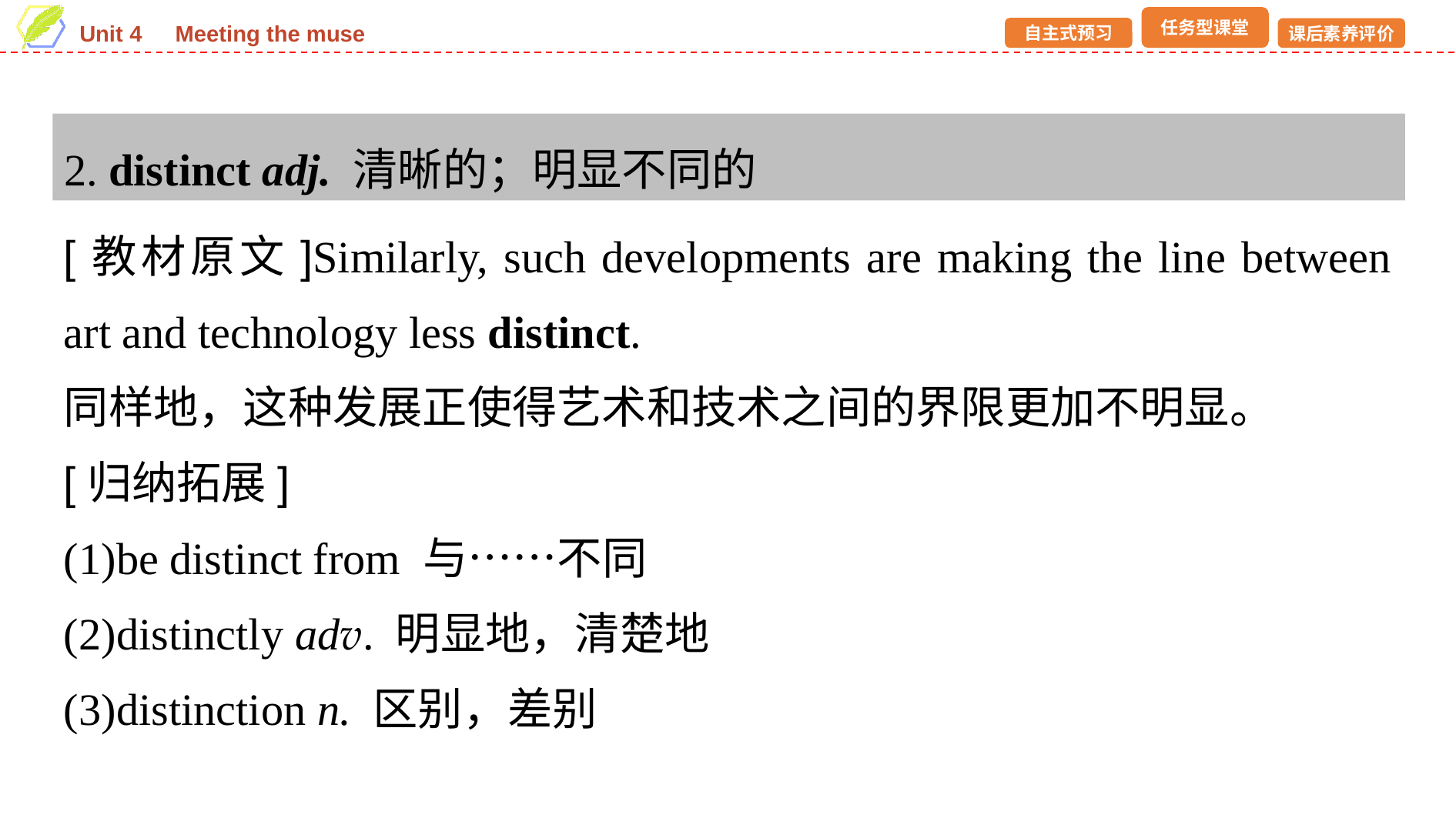

2. distinct adj. 清晰的；明显不同的
[教材原文]Similarly, such developments are making the line between art and technology less distinct.
同样地，这种发展正使得艺术和技术之间的界限更加不明显。
[归纳拓展]
(1)be distinct from 与……不同
(2)distinctly adv. 明显地，清楚地
(3)distinction n. 区别，差别